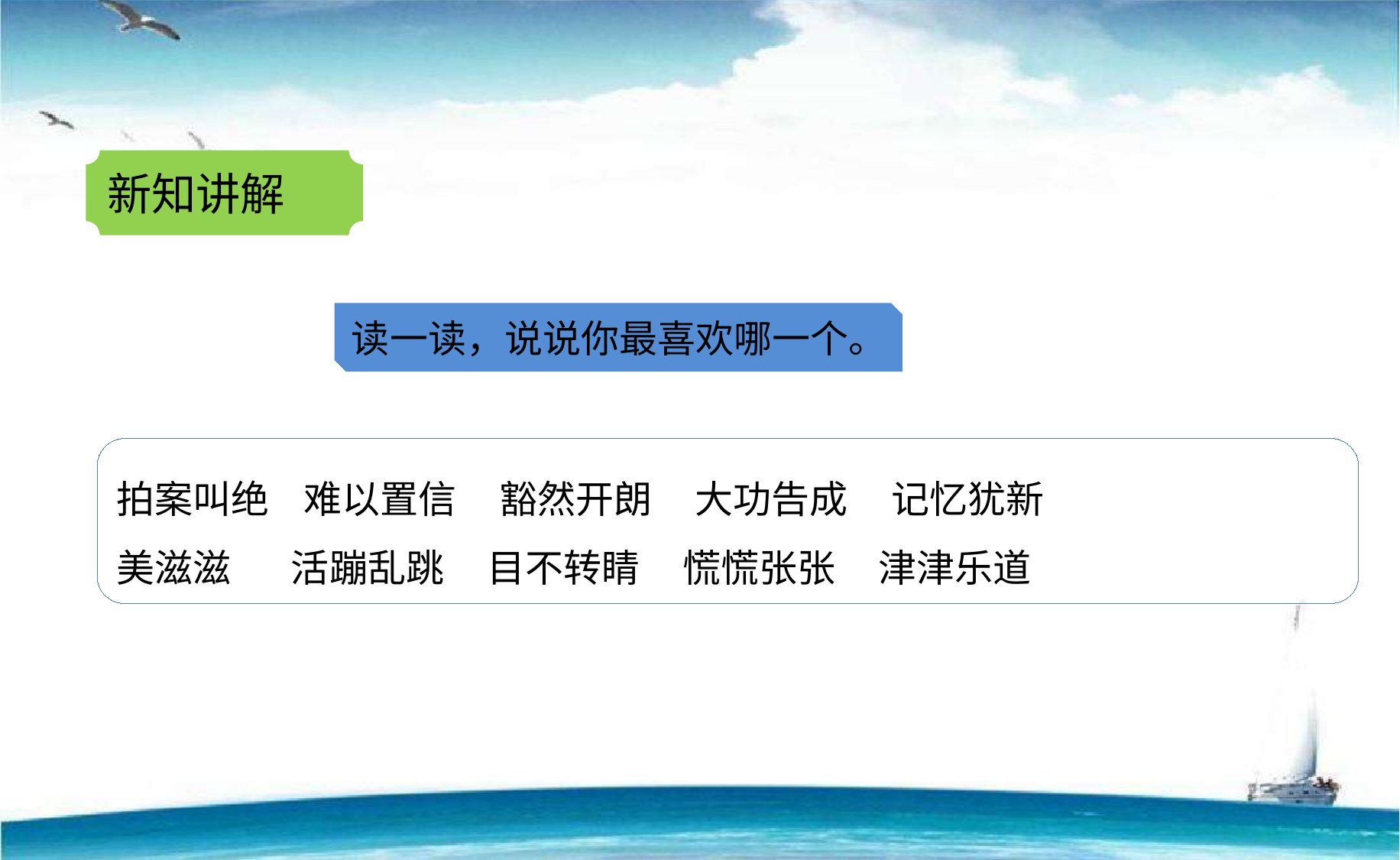

新知讲解

读一读，说说你最喜欢哪一个。
拍案叫绝    难以置信     豁然开朗     大功告成     记忆犹新
美滋滋       活蹦乱跳     目不转睛     慌慌张张     津津乐道